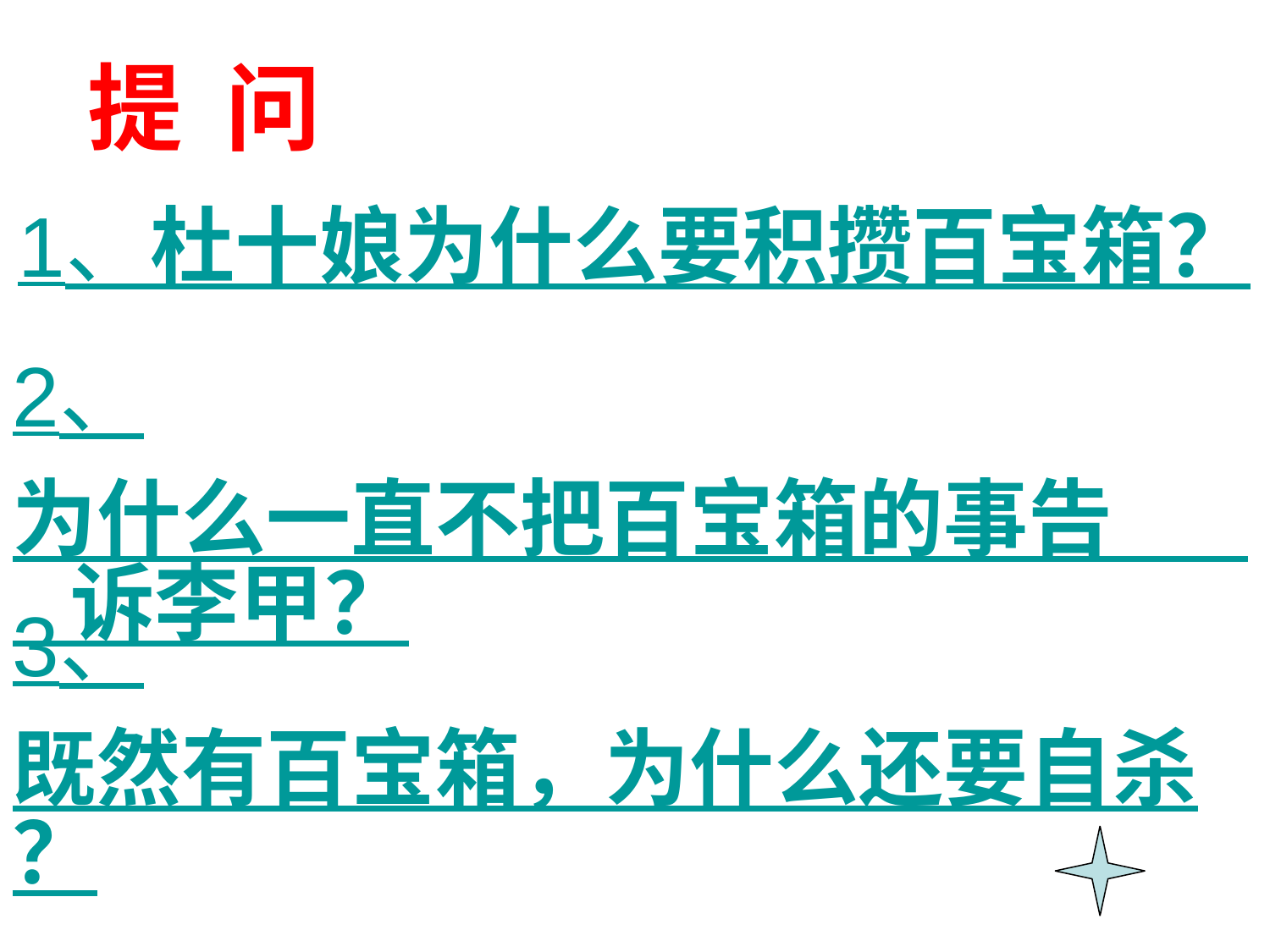

提  问
1、杜十娘为什么要积攒百宝箱？
2、为什么一直不把百宝箱的事告          诉李甲？
3、既然有百宝箱，为什么还要自杀？